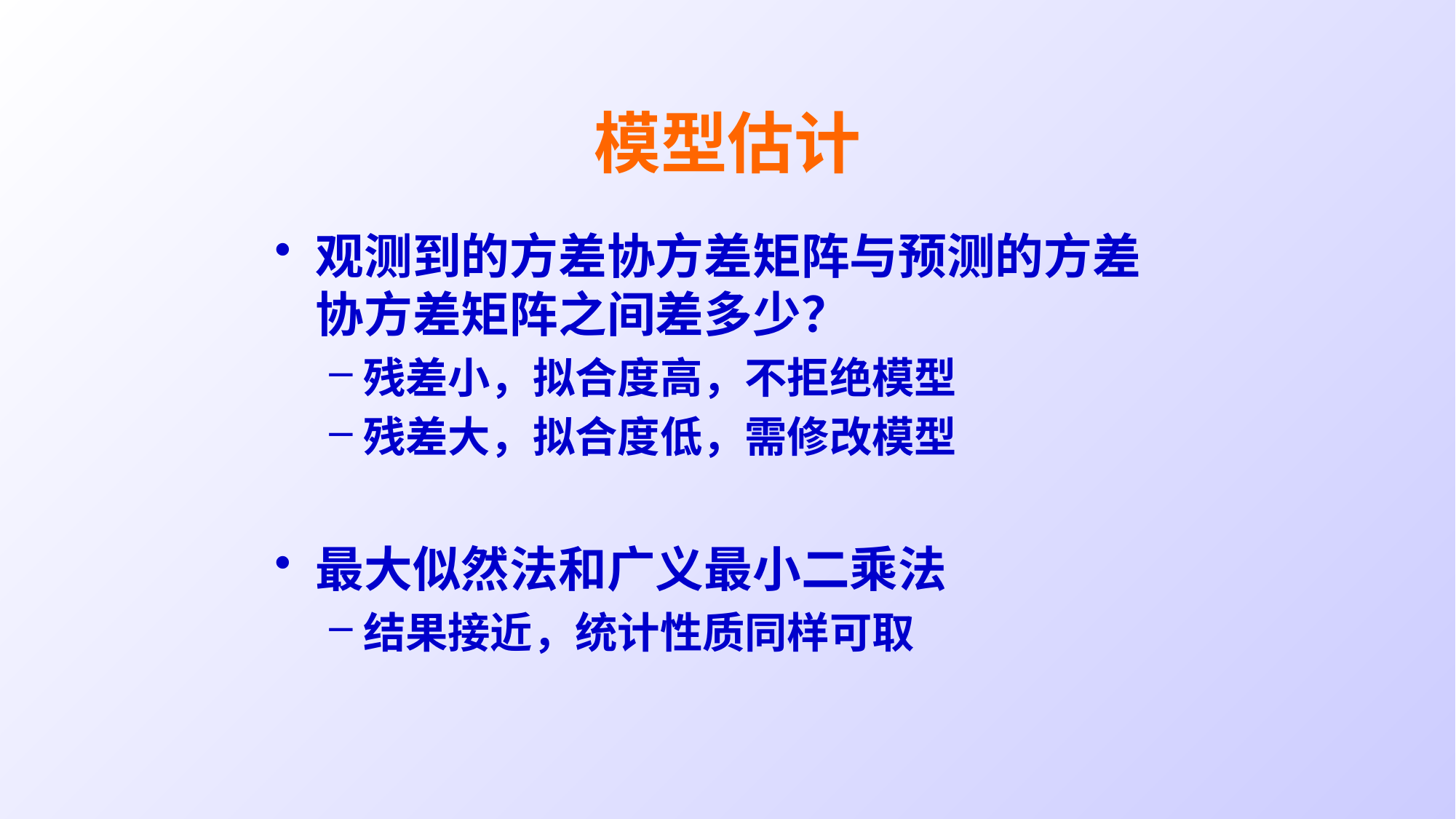

# 模型估计
观测到的方差协方差矩阵与预测的方差协方差矩阵之间差多少？
残差小，拟合度高，不拒绝模型
残差大，拟合度低，需修改模型

最大似然法和广义最小二乘法
结果接近，统计性质同样可取